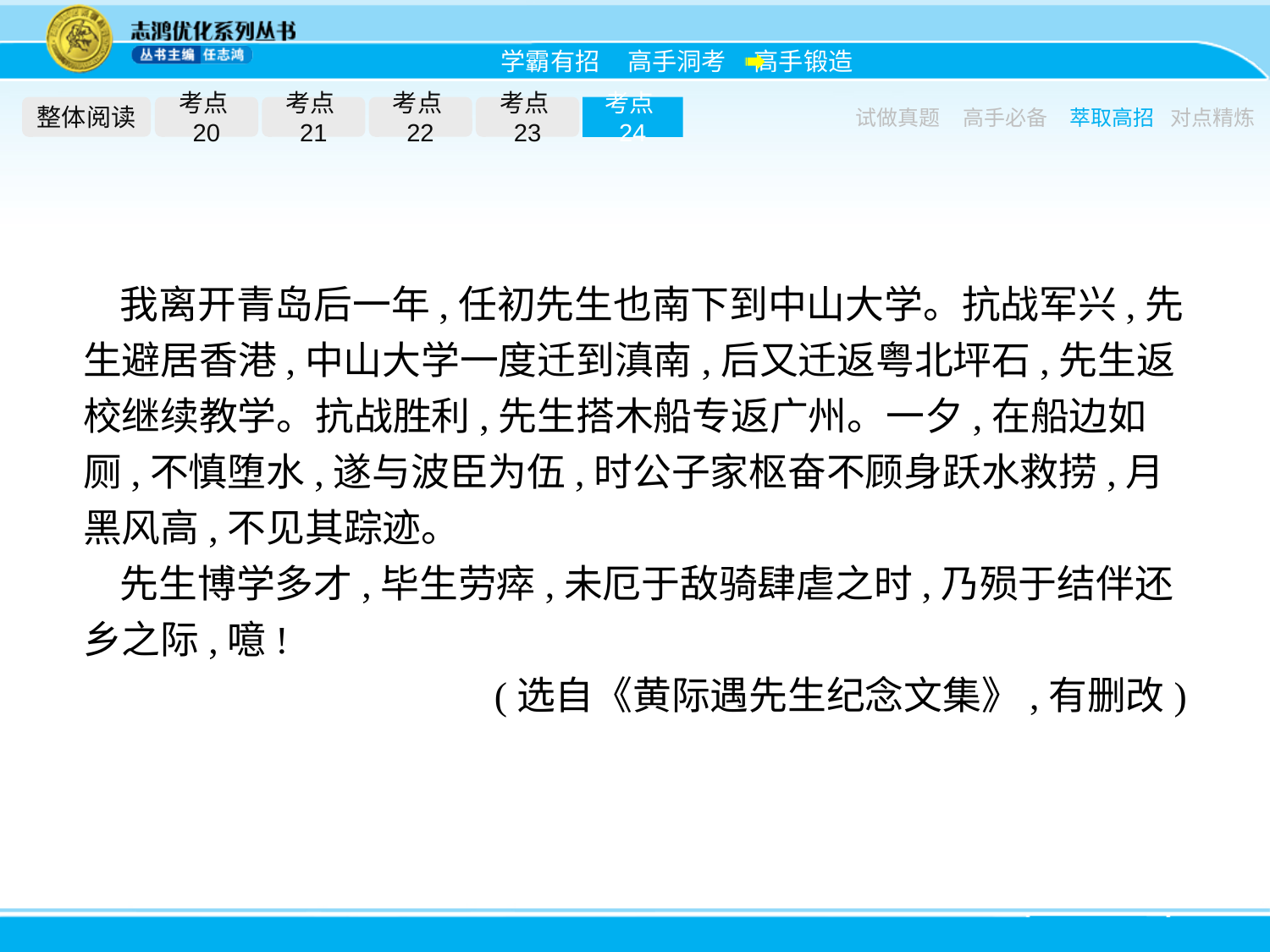

整体阅读
考点20
考点21
考点22
考点23
考点24
试做真题
高手必备
萃取高招
对点精炼
我离开青岛后一年,任初先生也南下到中山大学。抗战军兴,先生避居香港,中山大学一度迁到滇南,后又迁返粤北坪石,先生返校继续教学。抗战胜利,先生搭木船专返广州。一夕,在船边如厕,不慎堕水,遂与波臣为伍,时公子家枢奋不顾身跃水救捞,月黑风高,不见其踪迹。
先生博学多才,毕生劳瘁,未厄于敌骑肆虐之时,乃殒于结伴还乡之际,噫!
(选自《黄际遇先生纪念文集》,有删改)